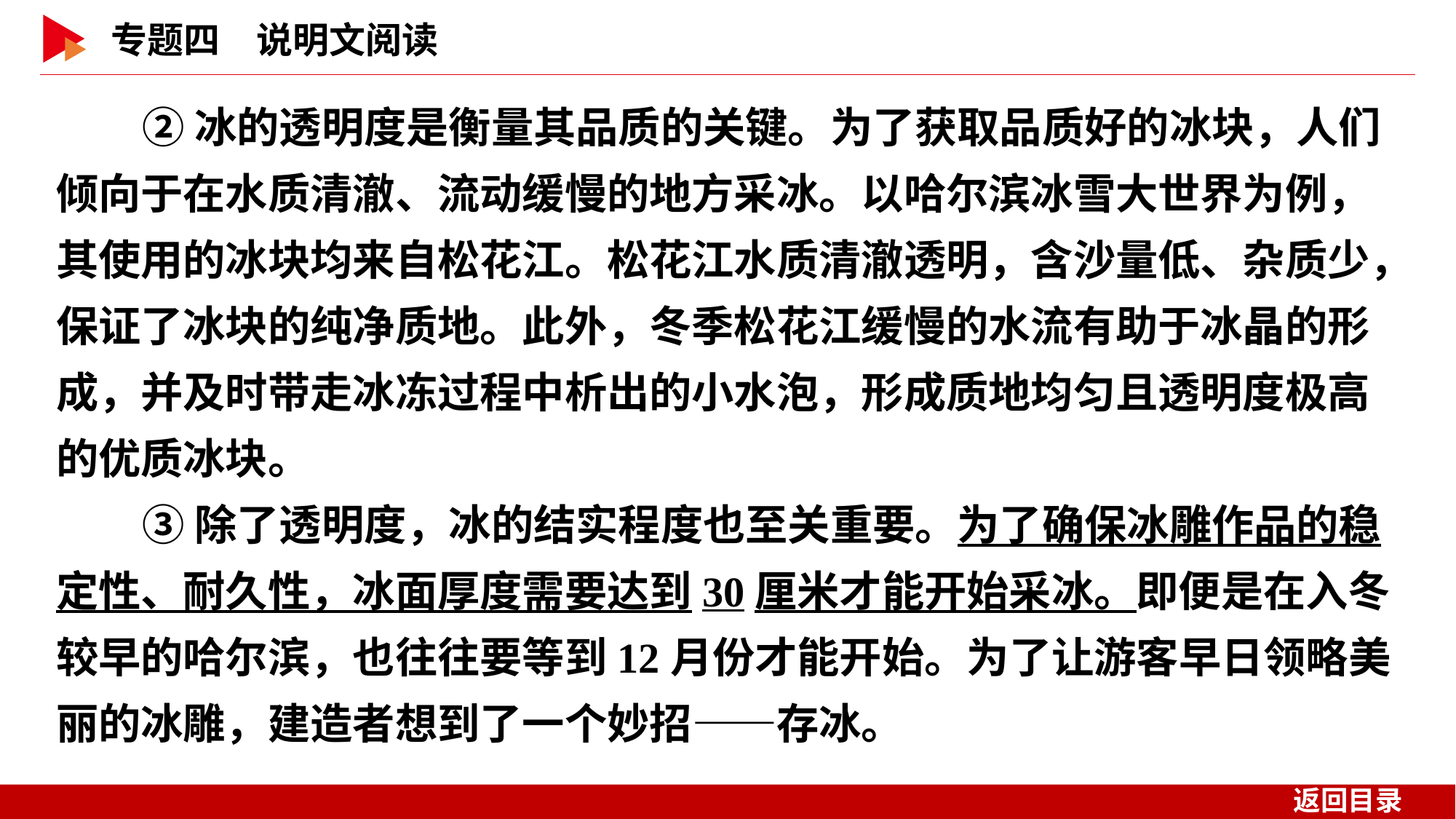

②冰的透明度是衡量其品质的关键。为了获取品质好的冰块，人们倾向于在水质清澈、流动缓慢的地方采冰。以哈尔滨冰雪大世界为例，其使用的冰块均来自松花江。松花江水质清澈透明，含沙量低、杂质少，保证了冰块的纯净质地。此外，冬季松花江缓慢的水流有助于冰晶的形成，并及时带走冰冻过程中析出的小水泡，形成质地均匀且透明度极高的优质冰块。
③除了透明度，冰的结实程度也至关重要。为了确保冰雕作品的稳定性、耐久性，冰面厚度需要达到30厘米才能开始采冰。即便是在入冬较早的哈尔滨，也往往要等到12月份才能开始。为了让游客早日领略美丽的冰雕，建造者想到了一个妙招——存冰。